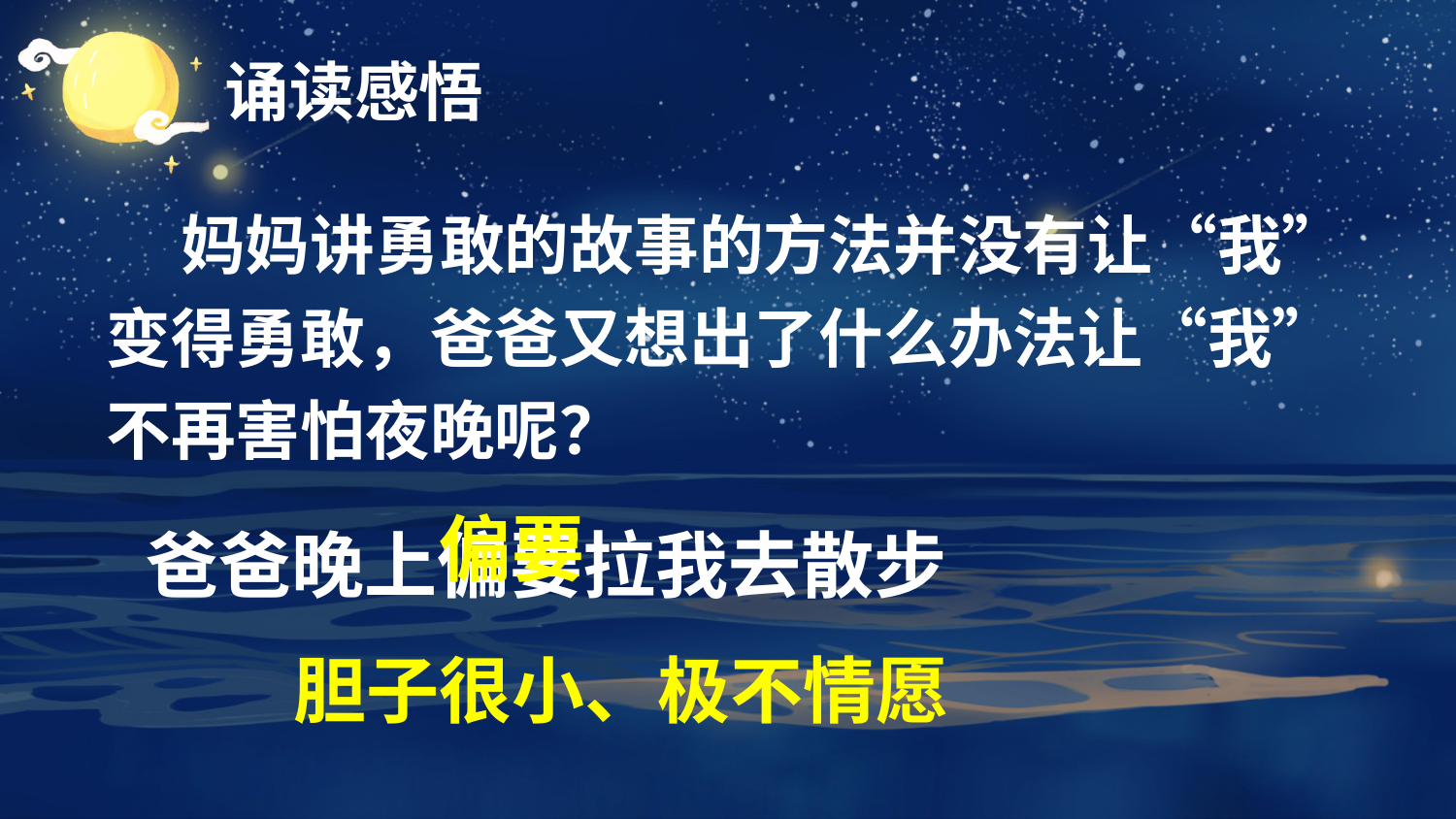

诵读感悟
    妈妈讲勇敢的故事的方法并没有让“我”变得勇敢，爸爸又想出了什么办法让“我”不再害怕夜晚呢？
爸爸晚上偏要拉我去散步
偏要
胆子很小、极不情愿